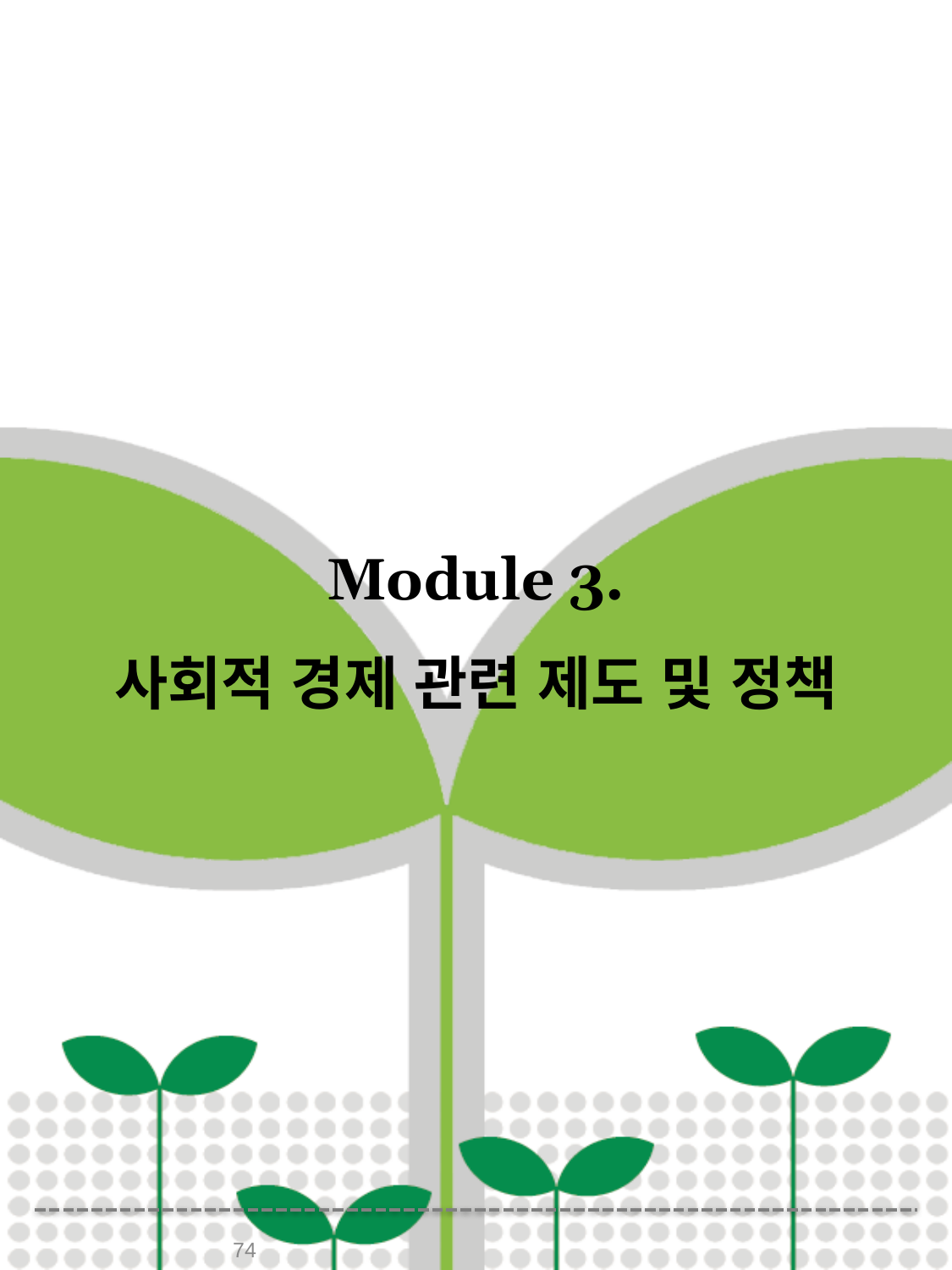

# Module 3. 사회적 경제 관련 제도 및 정책
74